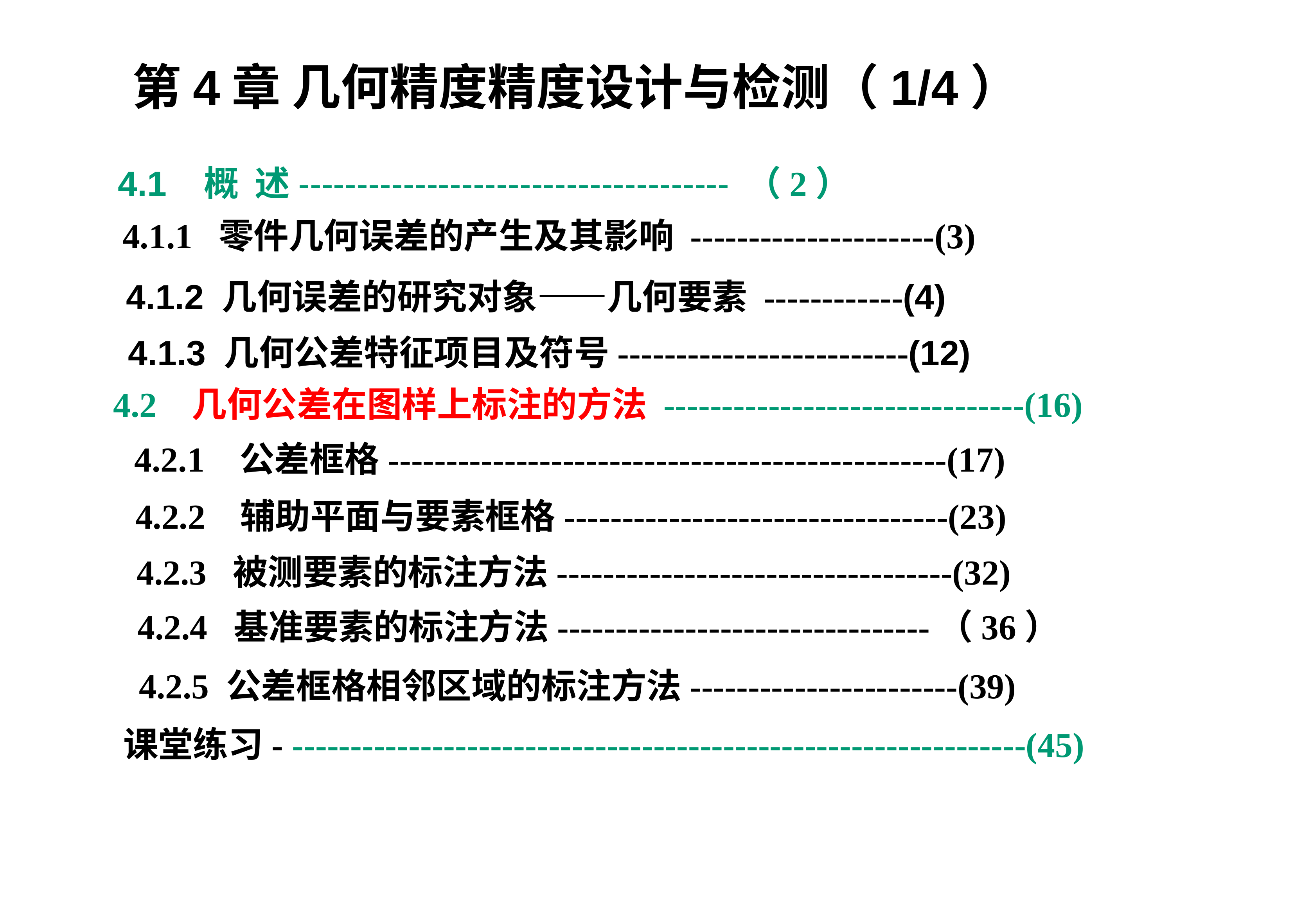

1
第4章 几何精度精度设计与检测（1/4）
4.1   概  述------------------------------------- （2）
4.1.1  零件几何误差的产生及其影响 ---------------------(3)
4.1.2 几何误差的研究对象——几何要素 ------------(4)
4.1.3 几何公差特征项目及符号-------------------------(12)
4.2   几何公差在图样上标注的方法 -------------------------------(16)
4.2.1   公差框格------------------------------------------------(17)
4.2.2   辅助平面与要素框格---------------------------------(23)
4.2.3  被测要素的标注方法----------------------------------(32)
4.2.4  基准要素的标注方法--------------------------------（36）
4.2.5 公差框格相邻区域的标注方法-----------------------(39)
课堂练习- ---------------------------------------------------------------(45)